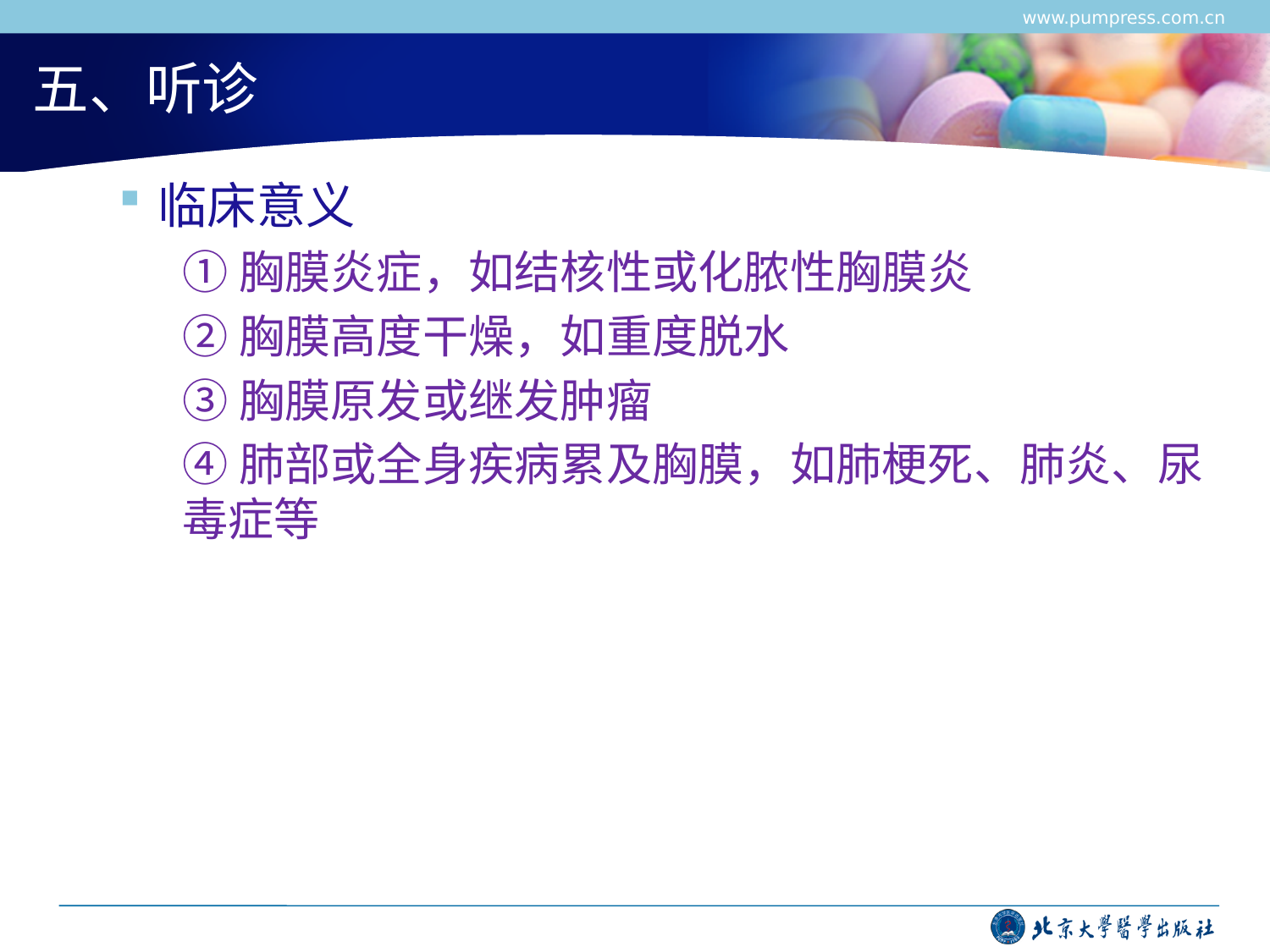

www.pumpress.com.cn
# 五、听诊
临床意义
①胸膜炎症，如结核性或化脓性胸膜炎
②胸膜高度干燥，如重度脱水
③胸膜原发或继发肿瘤
④肺部或全身疾病累及胸膜，如肺梗死、肺炎、尿毒症等